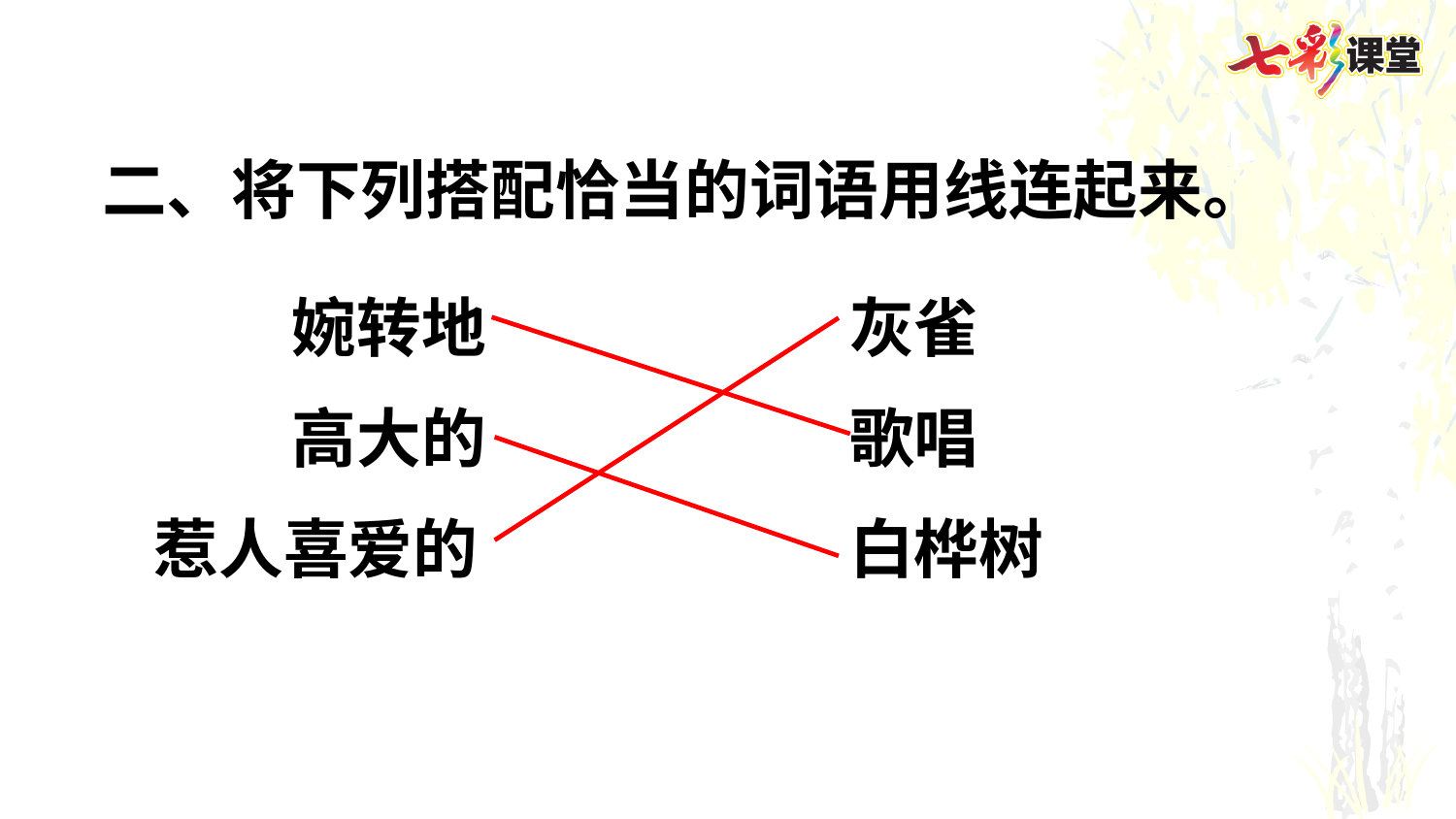

二、将下列搭配恰当的词语用线连起来。
婉转地
灰雀
高大的
歌唱
惹人喜爱的
白桦树